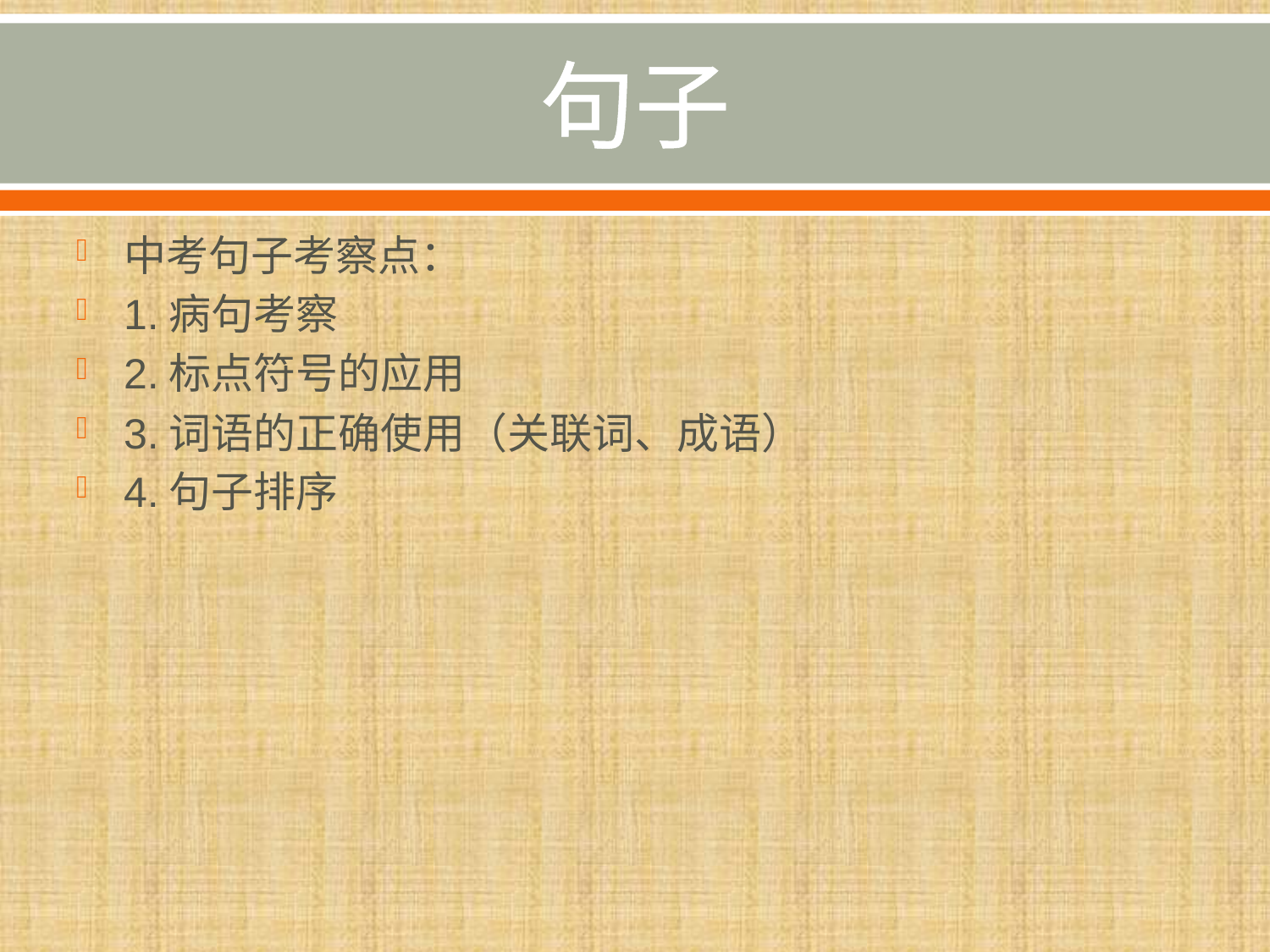

# 句子
中考句子考察点：
1.病句考察
2.标点符号的应用
3.词语的正确使用（关联词、成语）
4.句子排序